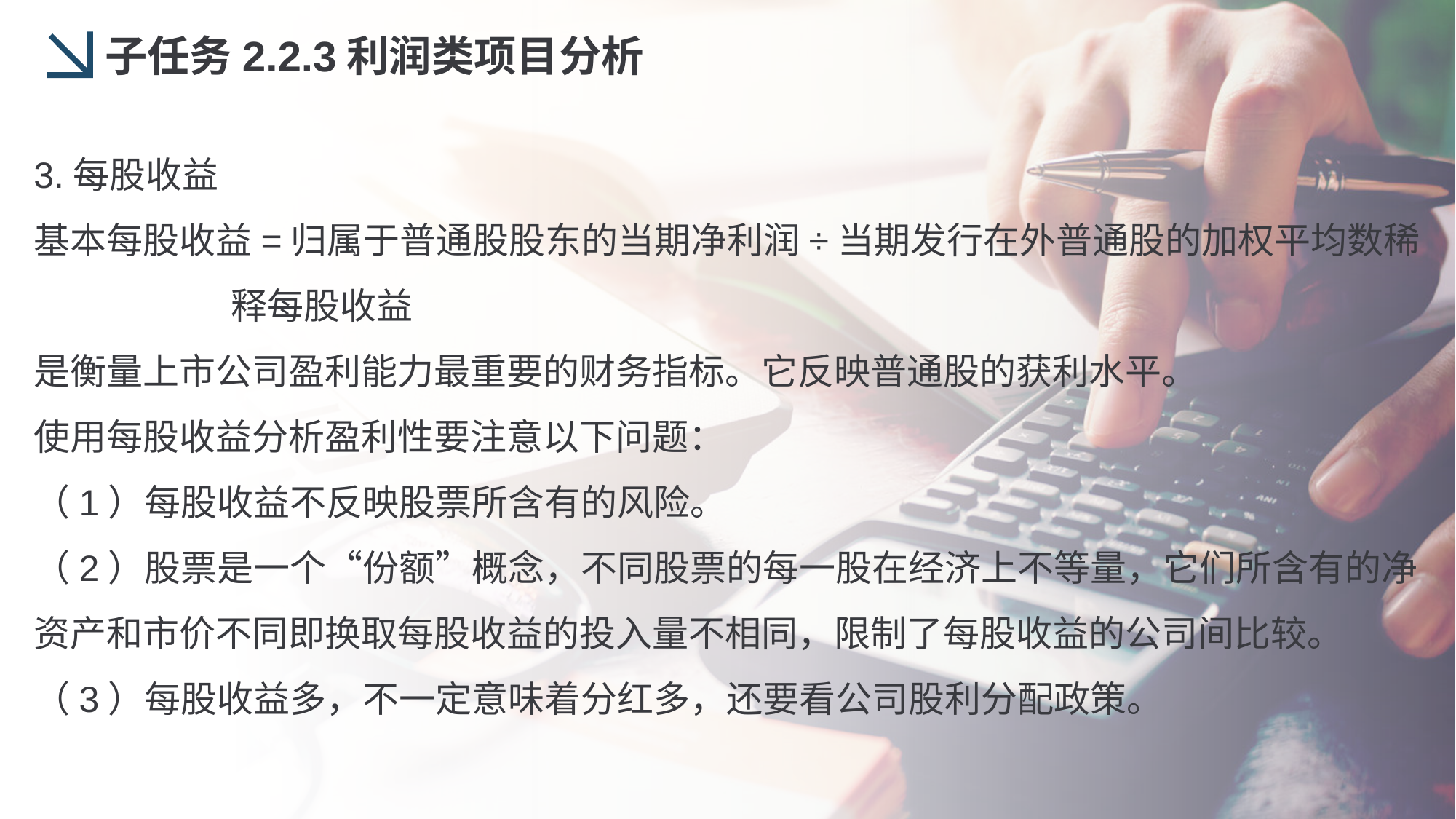

子任务2.2.3利润类项目分析

3.每股收益
基本每股收益=归属于普通股股东的当期净利润÷当期发行在外普通股的加权平均数稀
                       释每股收益
是衡量上市公司盈利能力最重要的财务指标。它反映普通股的获利水平。
使用每股收益分析盈利性要注意以下问题：
（1）每股收益不反映股票所含有的风险。
（2）股票是一个“份额”概念，不同股票的每一股在经济上不等量，它们所含有的净资产和市价不同即换取每股收益的投入量不相同，限制了每股收益的公司间比较。
（3）每股收益多，不一定意味着分红多，还要看公司股利分配政策。